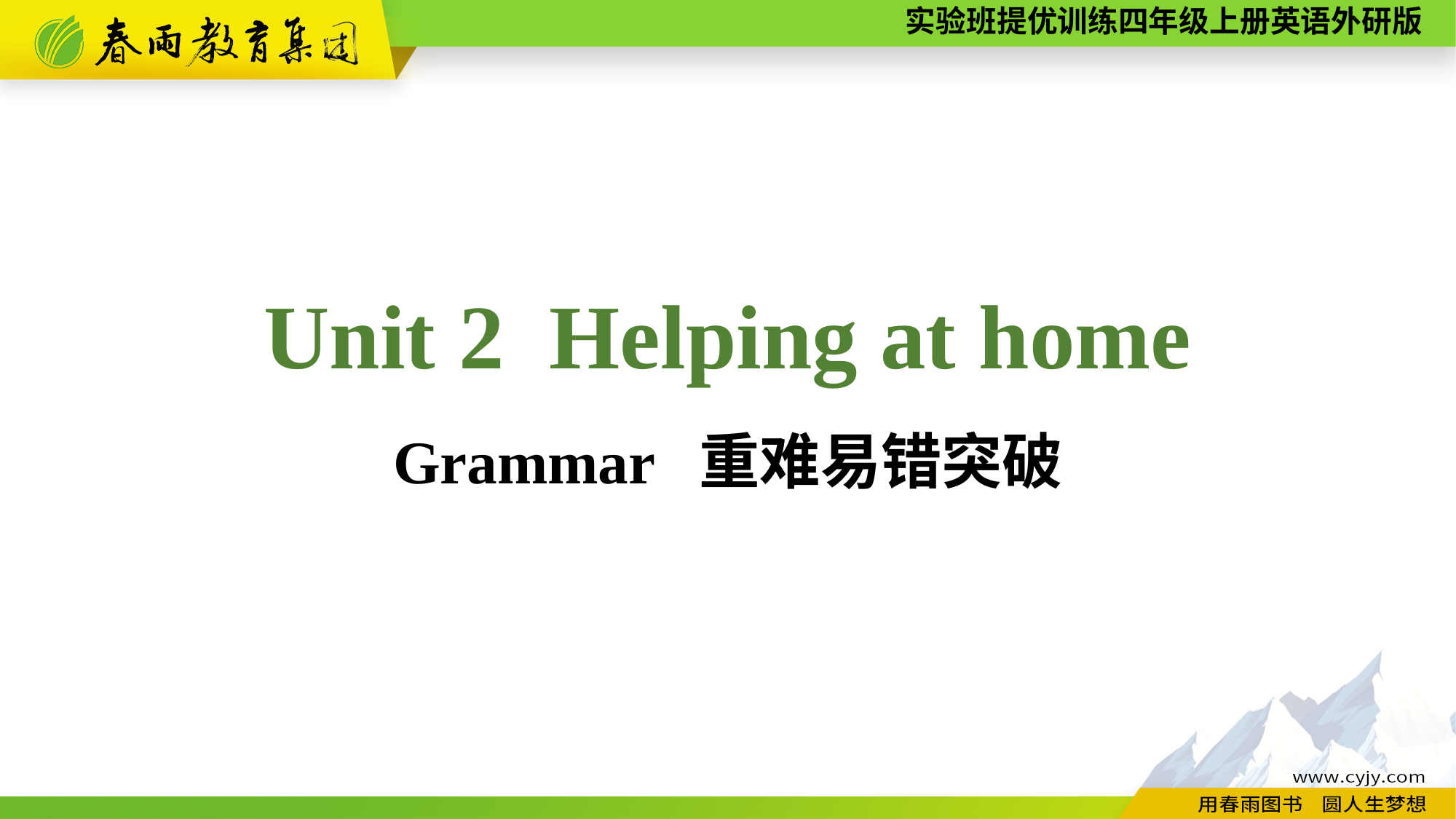

Unit 2  Helping at home
Grammar  重难易错突破